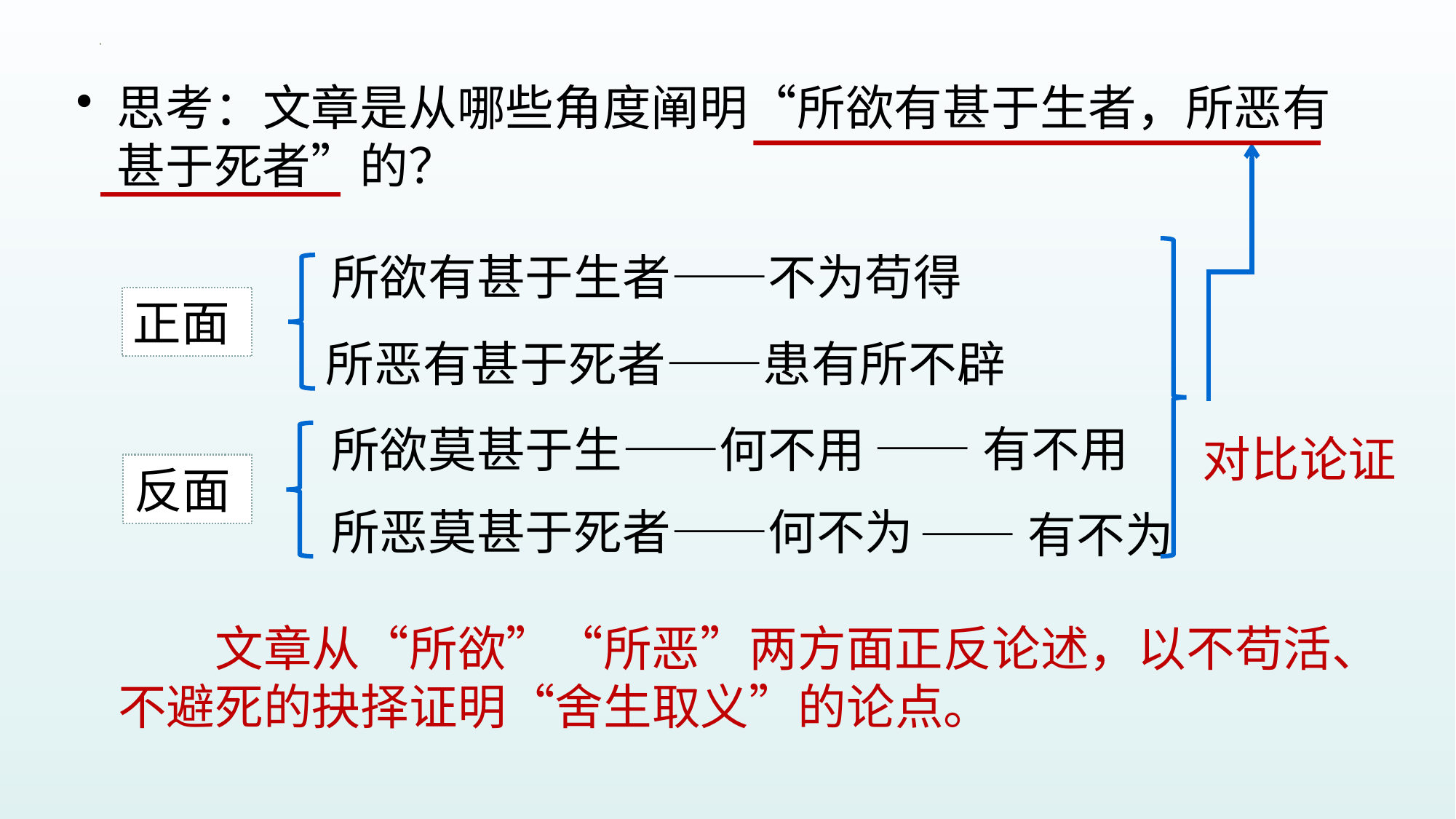

思考：文章是从哪些角度阐明“所欲有甚于生者，所恶有甚于死者”的？

所欲有甚于生者——不为苟得

正面
所恶有甚于死者——患有所不辟
——有不用
所欲莫甚于生——何不用
对比论证

反面
所恶莫甚于死者——何不为
——有不为
文章从“所欲”“所恶”两方面正反论述，以不苟活、不避死的抉择证明“舍生取义”的论点。